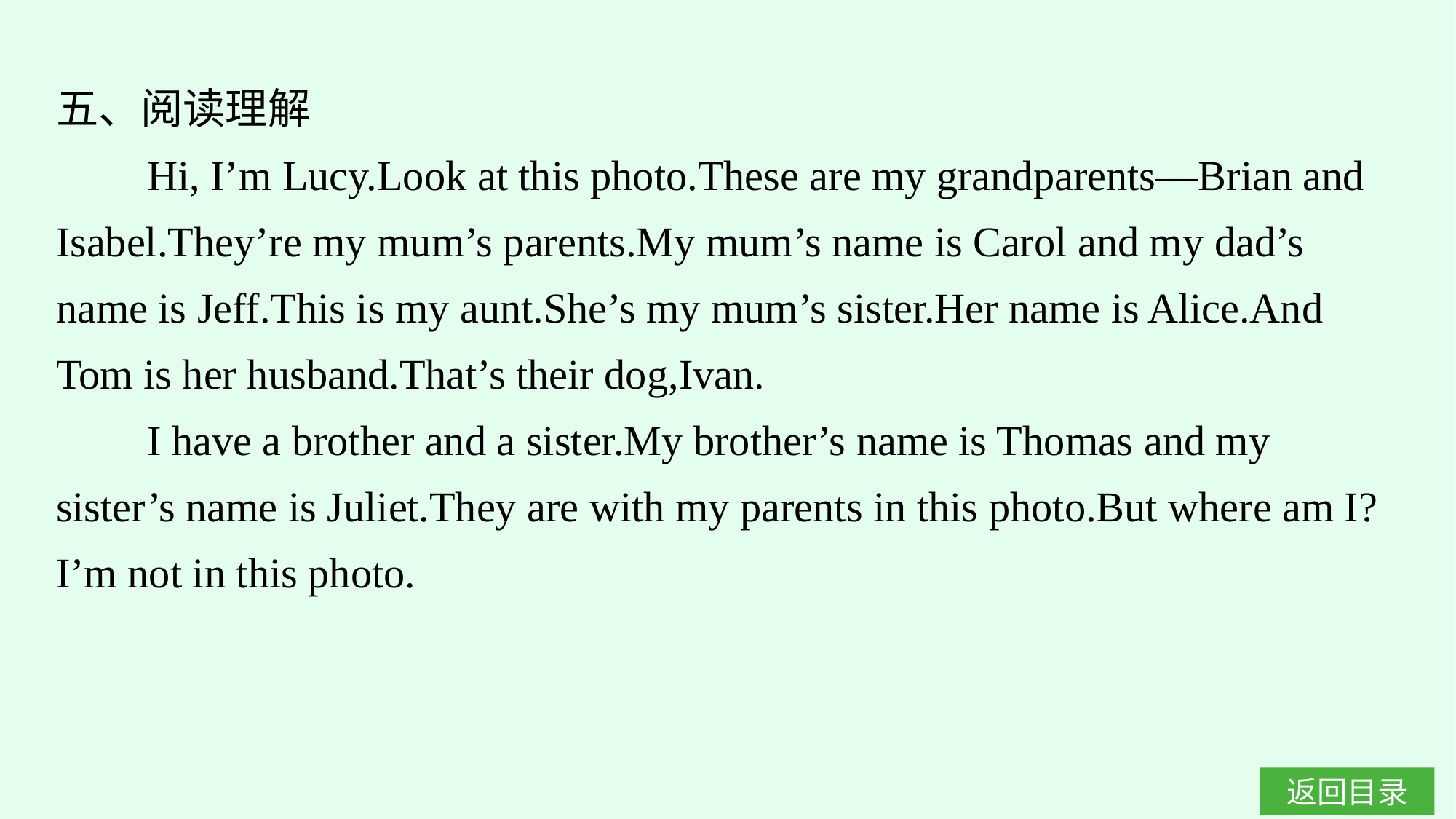

五、阅读理解
Hi, I’m Lucy.Look at this photo.These are my grandparents—Brian and Isabel.They’re my mum’s parents.My mum’s name is Carol and my dad’s name is Jeff.This is my aunt.She’s my mum’s sister.Her name is Alice.And Tom is her husband.That’s their dog,Ivan.
I have a brother and a sister.My brother’s name is Thomas and my sister’s name is Juliet.They are with my parents in this photo.But where am I?I’m not in this photo.